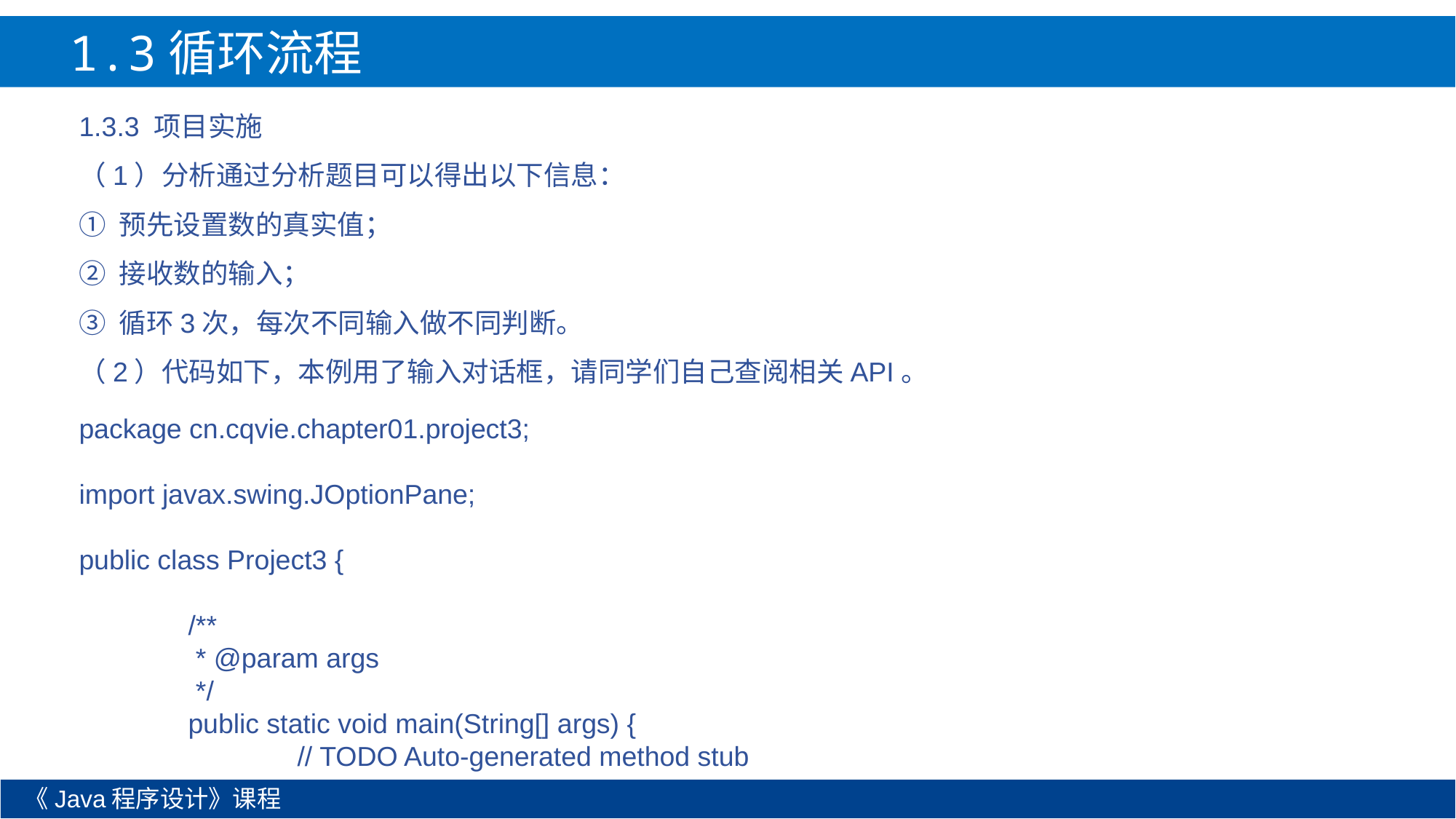

1.3循环流程
1.3.3 项目实施
（1）分析通过分析题目可以得出以下信息：
① 预先设置数的真实值；
② 接收数的输入；
③ 循环3次，每次不同输入做不同判断。
（2）代码如下，本例用了输入对话框，请同学们自己查阅相关API。
package cn.cqvie.chapter01.project3;

import javax.swing.JOptionPane;

public class Project3 {

	/**
	 * @param args
	 */
	public static void main(String[] args) {
		// TODO Auto-generated method stub

《Java程序设计》课程